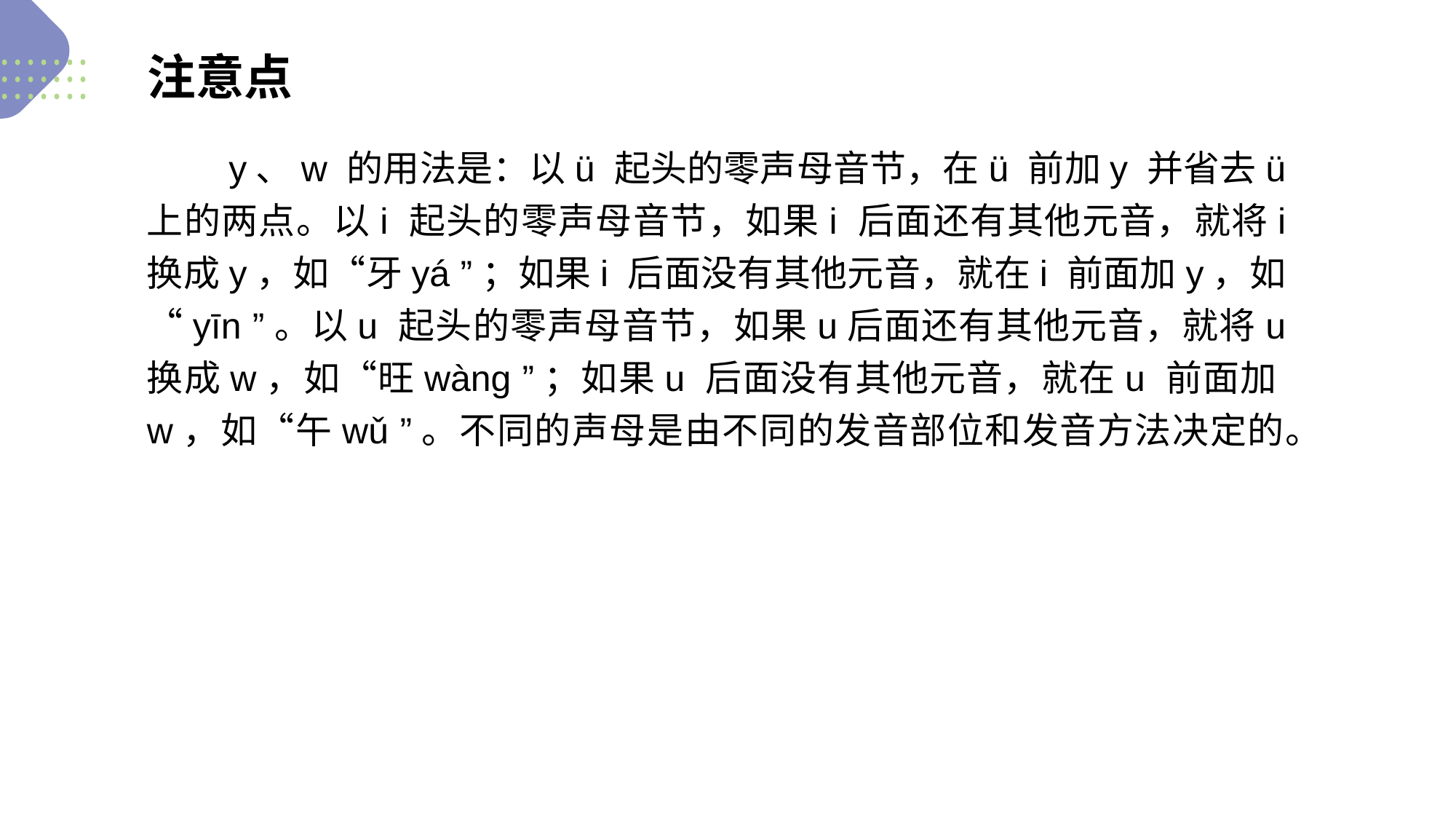

注意点

　　y、w 的用法是：以ü 起头的零声母音节，在ü 前加y 并省去ü 上的两点。以i 起头的零声母音节，如果i 后面还有其他元音，就将i 换成y，如“牙yá ”；如果i 后面没有其他元音，就在i 前面加y，如“yīn ”。以u 起头的零声母音节，如果u后面还有其他元音，就将u 换成w，如“旺wànɡ ”；如果u 后面没有其他元音，就在u 前面加w，如“午wǔ ”。不同的声母是由不同的发音部位和发音方法决定的。